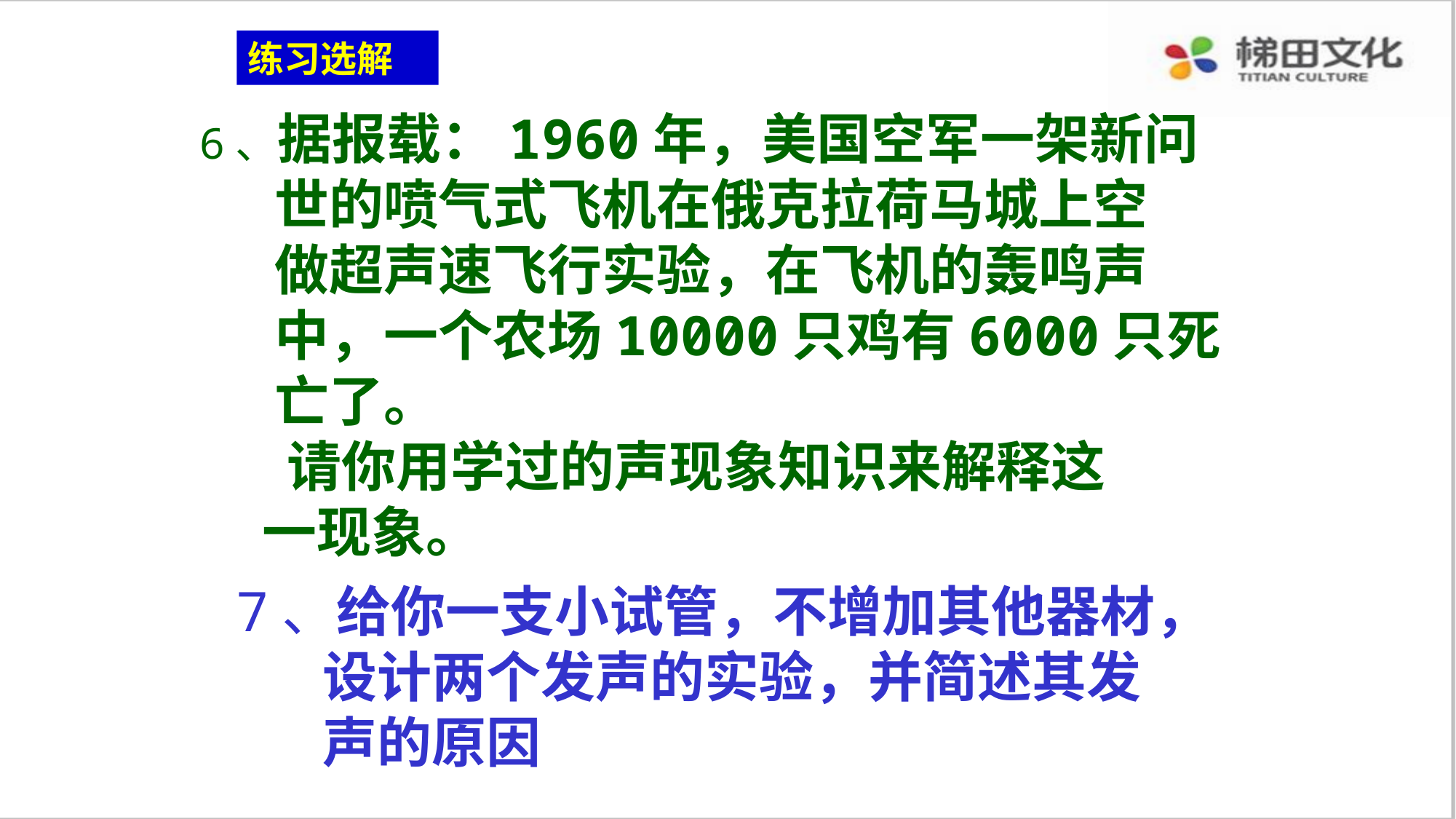

练习选解
6、据报载：1960年，美国空军一架新问
     世的喷气式飞机在俄克拉荷马城上空
     做超声速飞行实验，在飞机的轰鸣声
     中，一个农场10000只鸡有6000只死
     亡了。
      请你用学过的声现象知识来解释这
    一现象。
7、给你一支小试管，不增加其他器材，
      设计两个发声的实验，并简述其发
      声的原因